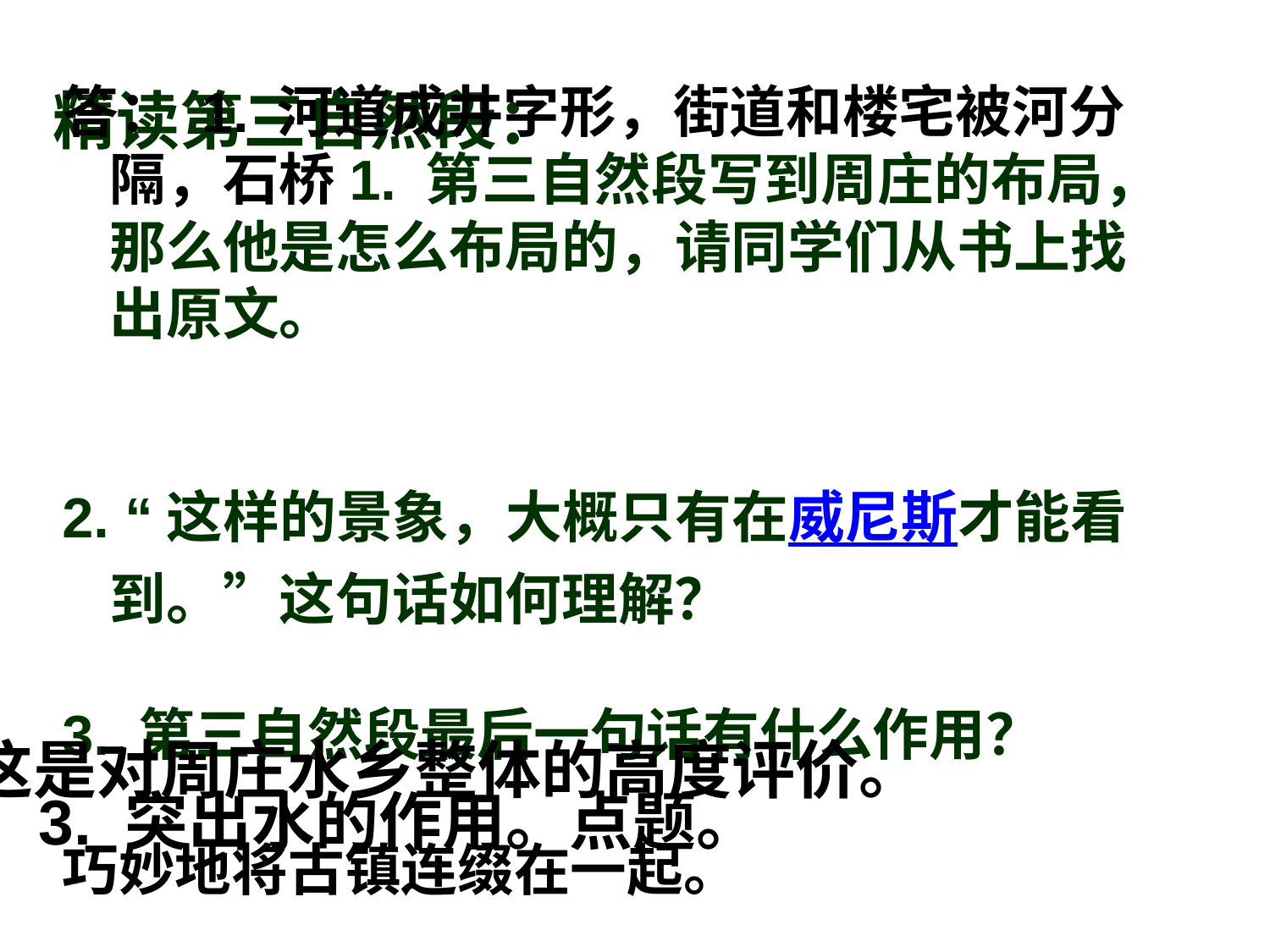

# 精读第三自然段：
答： 1. 河道成井字形，街道和楼宅被河分隔，石桥1. 第三自然段写到周庄的布局，那么他是怎么布局的，请同学们从书上找出原文。

2. “这样的景象，大概只有在威尼斯才能看到。”这句话如何理解？

3. 第三自然段最后一句话有什么作用？

巧妙地将古镇连缀在一起。
2. 这是对周庄水乡整体的高度评价。
3. 突出水的作用。点题。